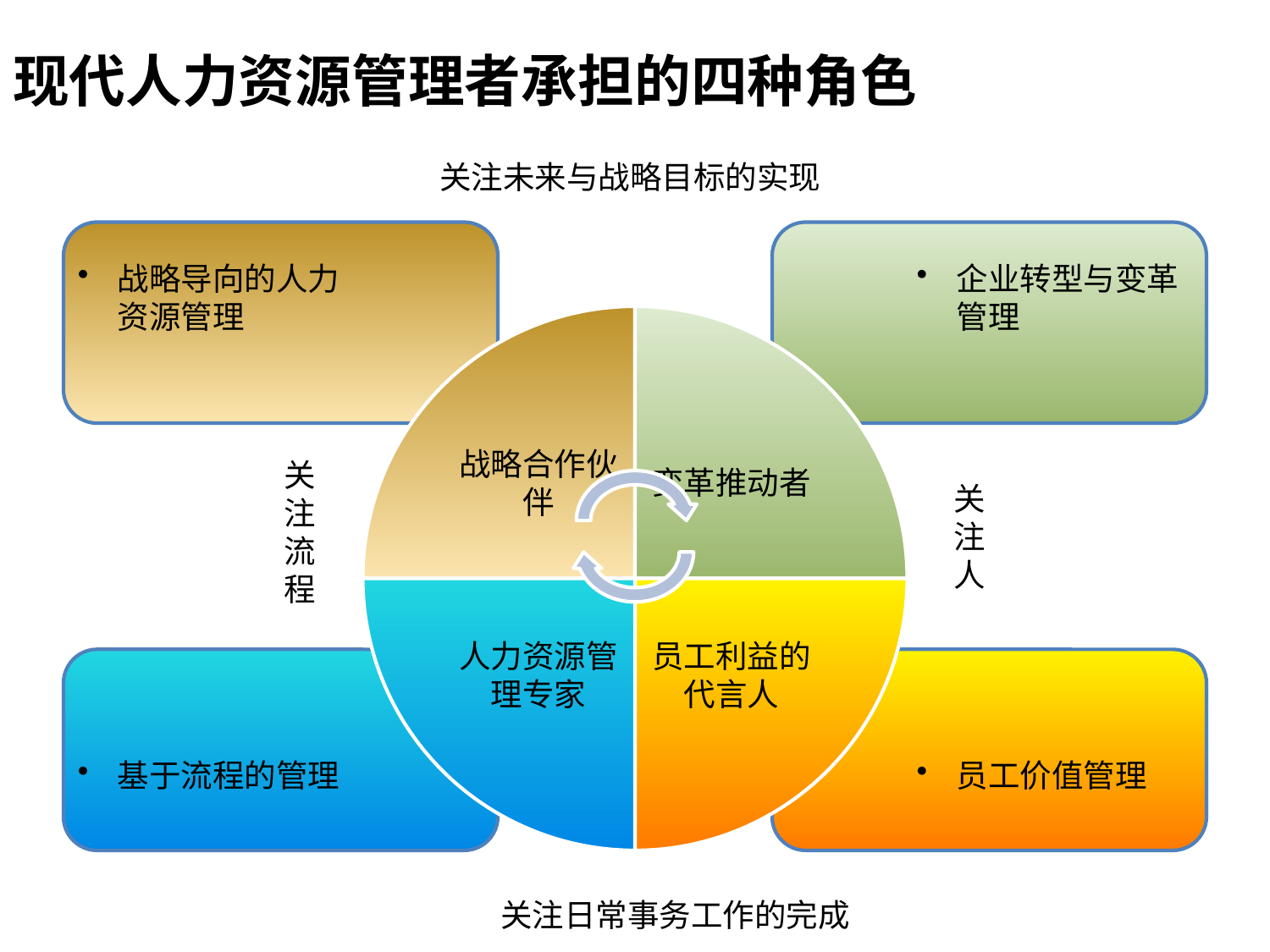

# 现代人力资源管理者承担的四种角色
关注未来与战略目标的实现
战略合作伙伴
战略导向的人力资源管理
变革推动者
企业转型与变革管理
员工利益的代言人
员工价值管理
人力资源管理专家
基于流程的管理
关注流程
关注人
关注日常事务工作的完成